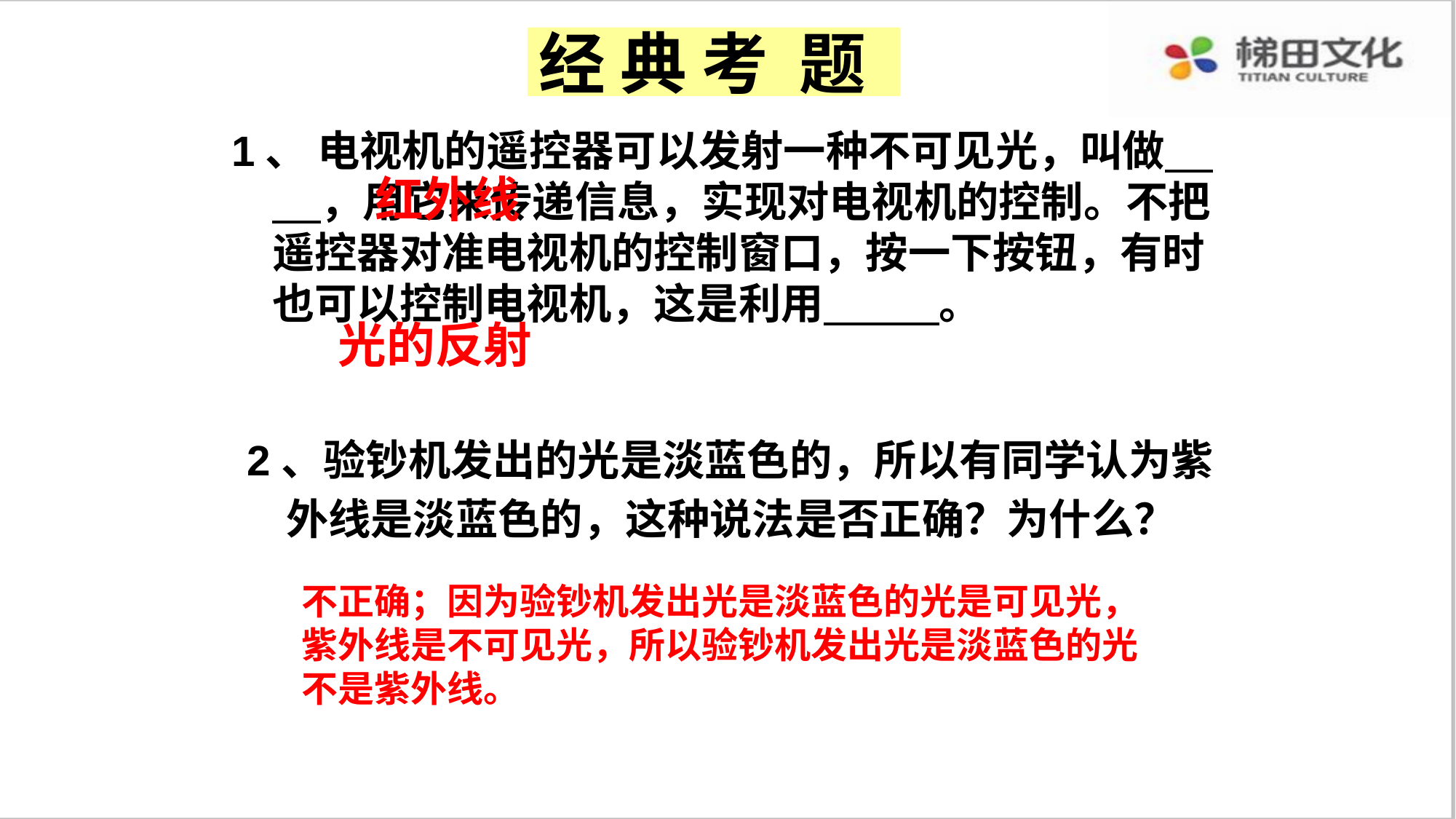

# 经 典 考  题
1、 电视机的遥控器可以发射一种不可见光，叫做           ，用它来传递信息，实现对电视机的控制。不把遥控器对准电视机的控制窗口，按一下按钮，有时也可以控制电视机，这是利用            。
红外线
光的反射
2、验钞机发出的光是淡蓝色的，所以有同学认为紫
   外线是淡蓝色的，这种说法是否正确？为什么？
不正确；因为验钞机发出光是淡蓝色的光是可见光，紫外线是不可见光，所以验钞机发出光是淡蓝色的光不是紫外线。